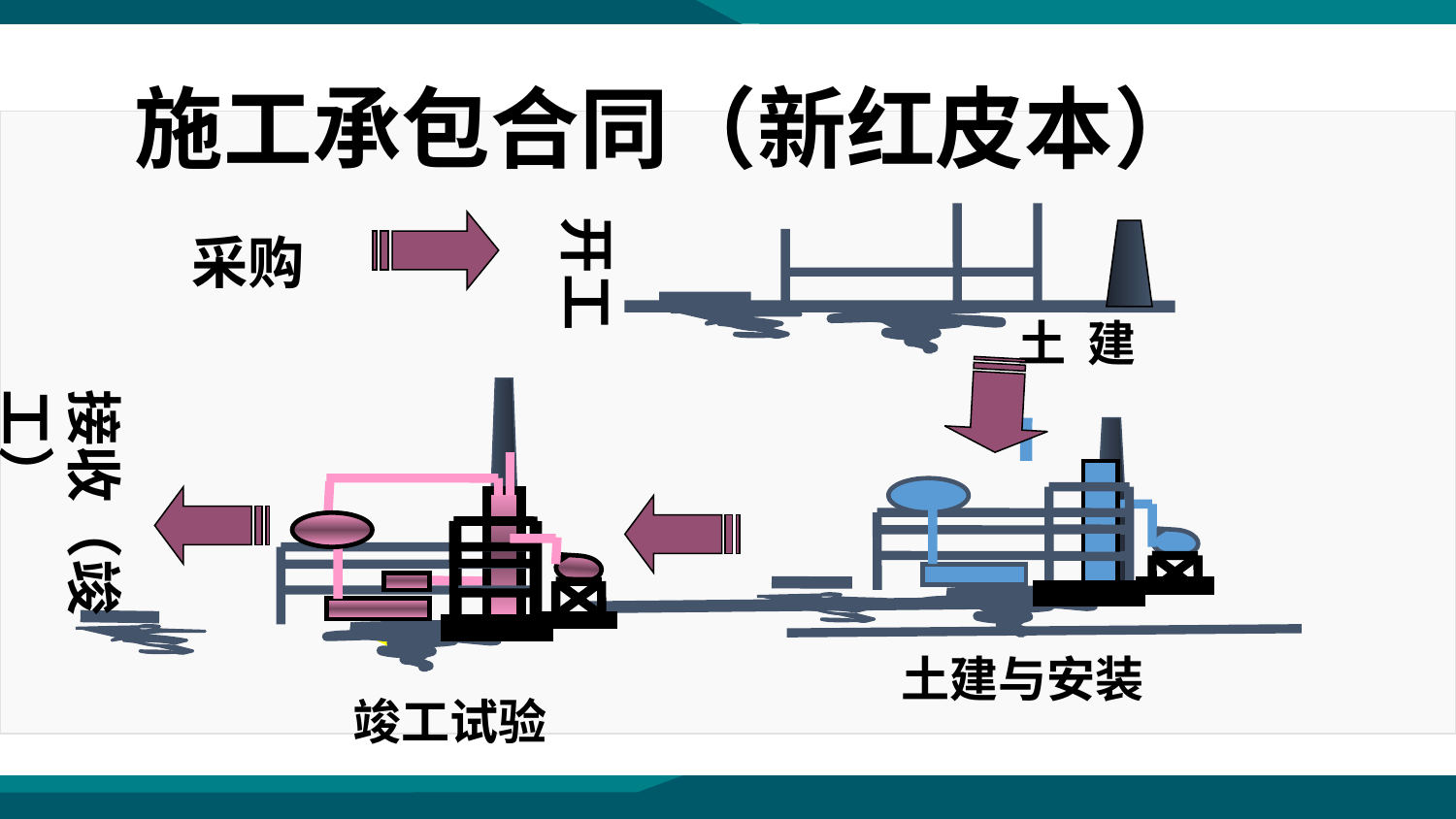

施工承包合同（新红皮本）
开工

采购

土  建

接收（竣工）

土建与安装
竣工试验